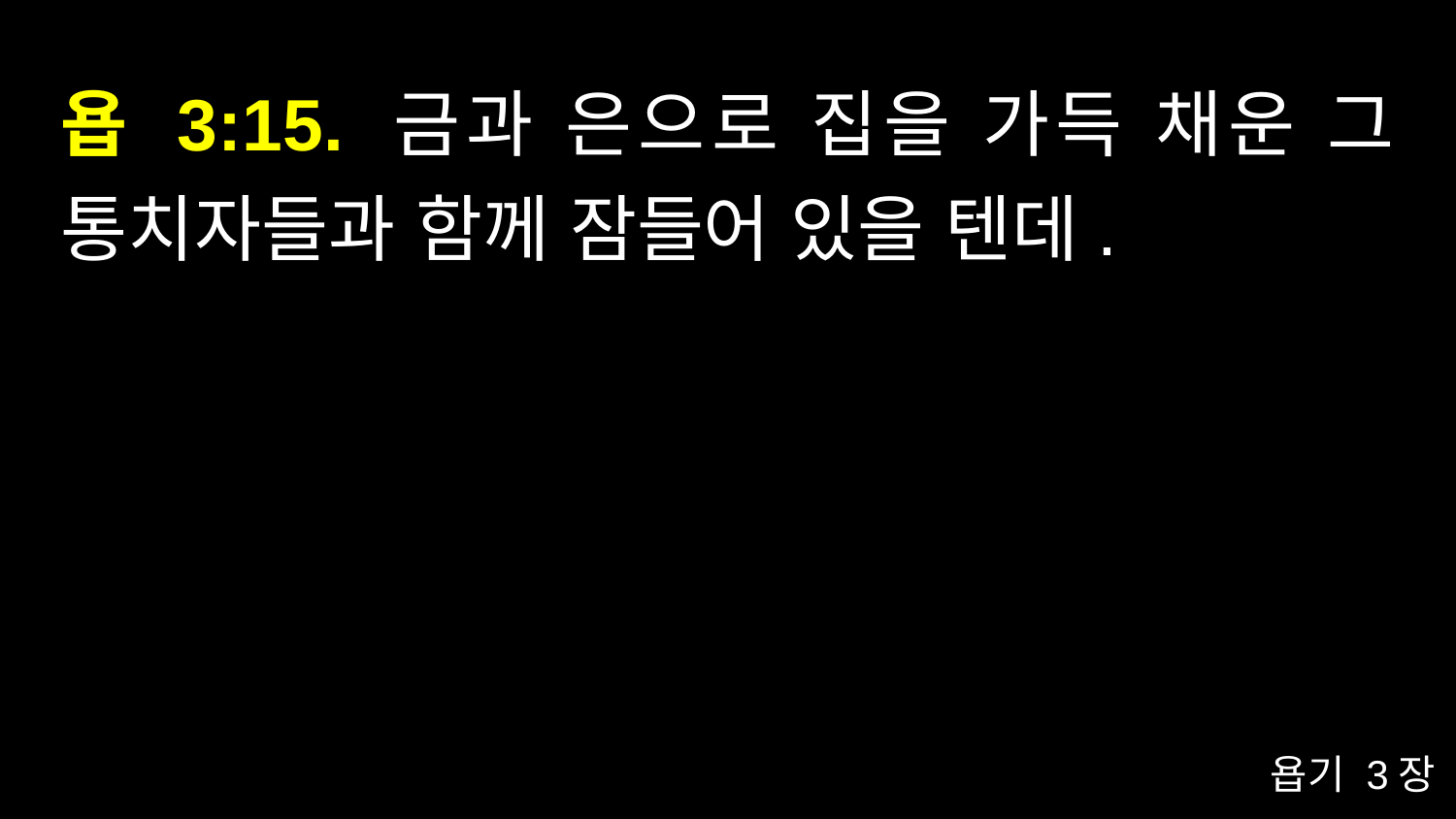

# 욥 3:15. 금과 은으로 집을 가득 채운 그 통치자들과 함께 잠들어 있을 텐데.
욥기 3장